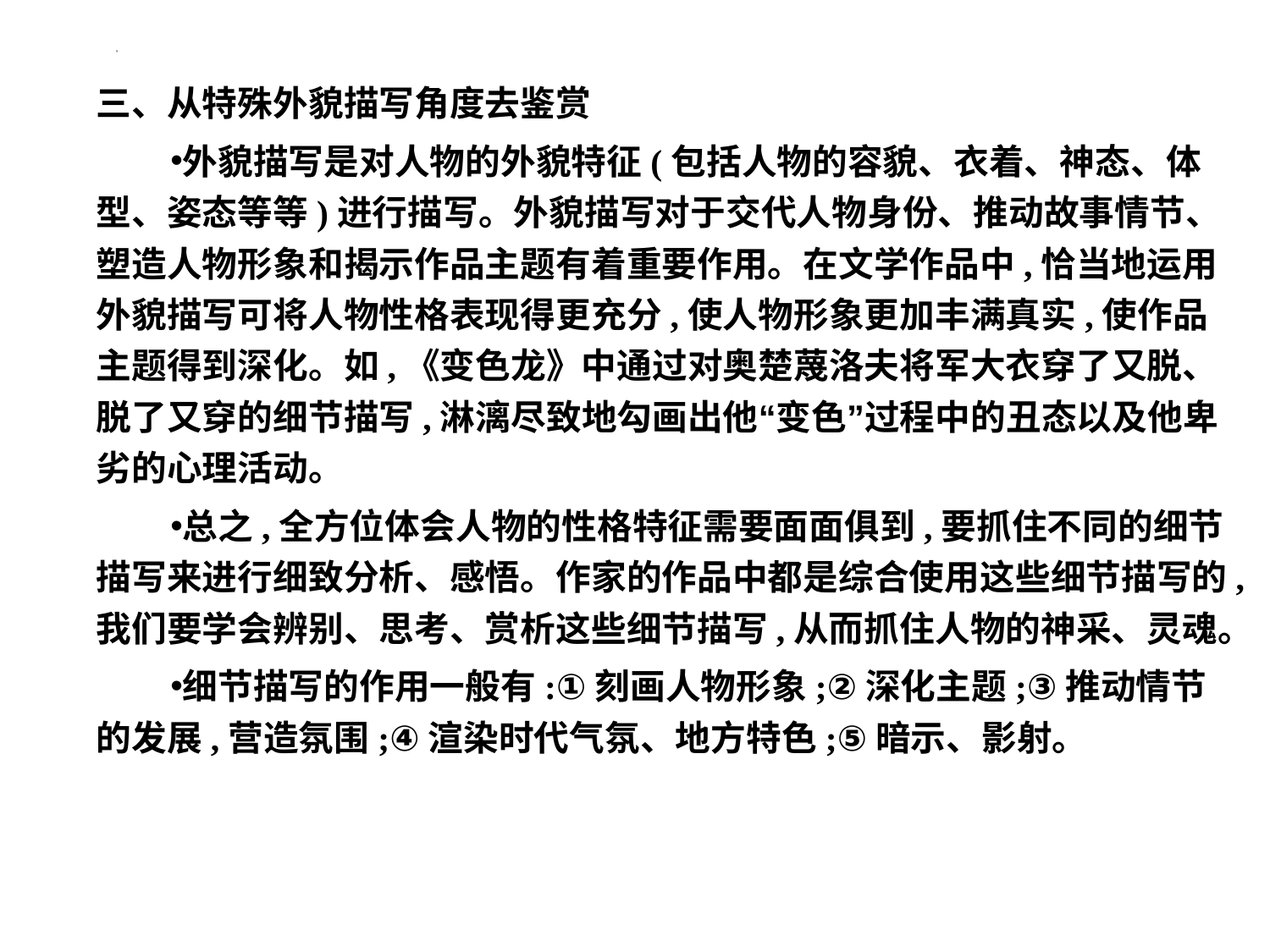

三、从特殊外貌描写角度去鉴赏
外貌描写是对人物的外貌特征(包括人物的容貌、衣着、神态、体型、姿态等等)进行描写。外貌描写对于交代人物身份、推动故事情节、塑造人物形象和揭示作品主题有着重要作用。在文学作品中,恰当地运用外貌描写可将人物性格表现得更充分,使人物形象更加丰满真实,使作品主题得到深化。如,《变色龙》中通过对奥楚蔑洛夫将军大衣穿了又脱、脱了又穿的细节描写,淋漓尽致地勾画出他“变色”过程中的丑态以及他卑劣的心理活动。
总之,全方位体会人物的性格特征需要面面俱到,要抓住不同的细节描写来进行细致分析、感悟。作家的作品中都是综合使用这些细节描写的,我们要学会辨别、思考、赏析这些细节描写,从而抓住人物的神采、灵魂。
细节描写的作用一般有:①刻画人物形象;②深化主题;③推动情节的发展,营造氛围;④渲染时代气氛、地方特色;⑤暗示、影射。